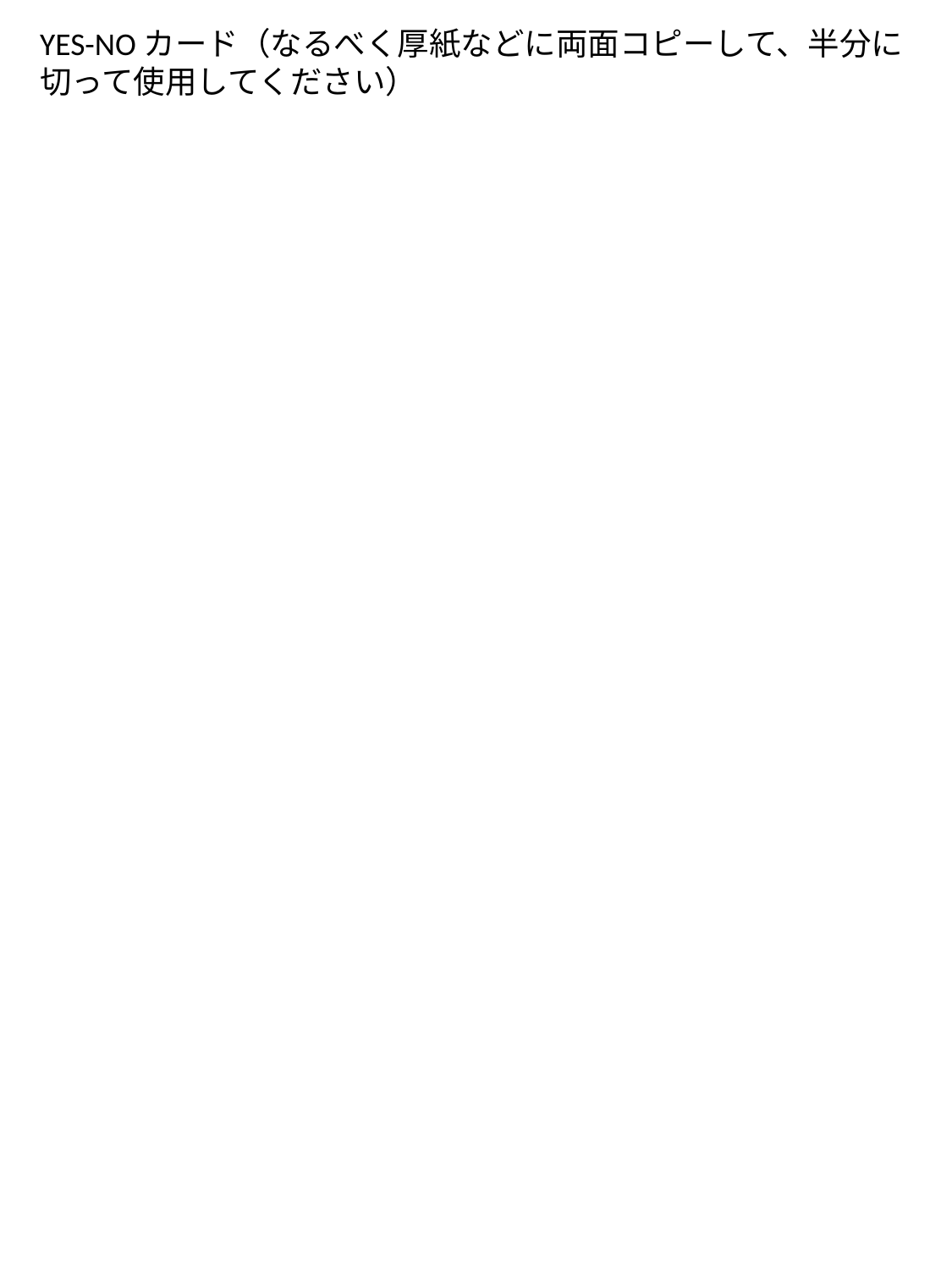

YES-NOカード（なるべく厚紙などに両面コピーして、半分に切って使用してください）